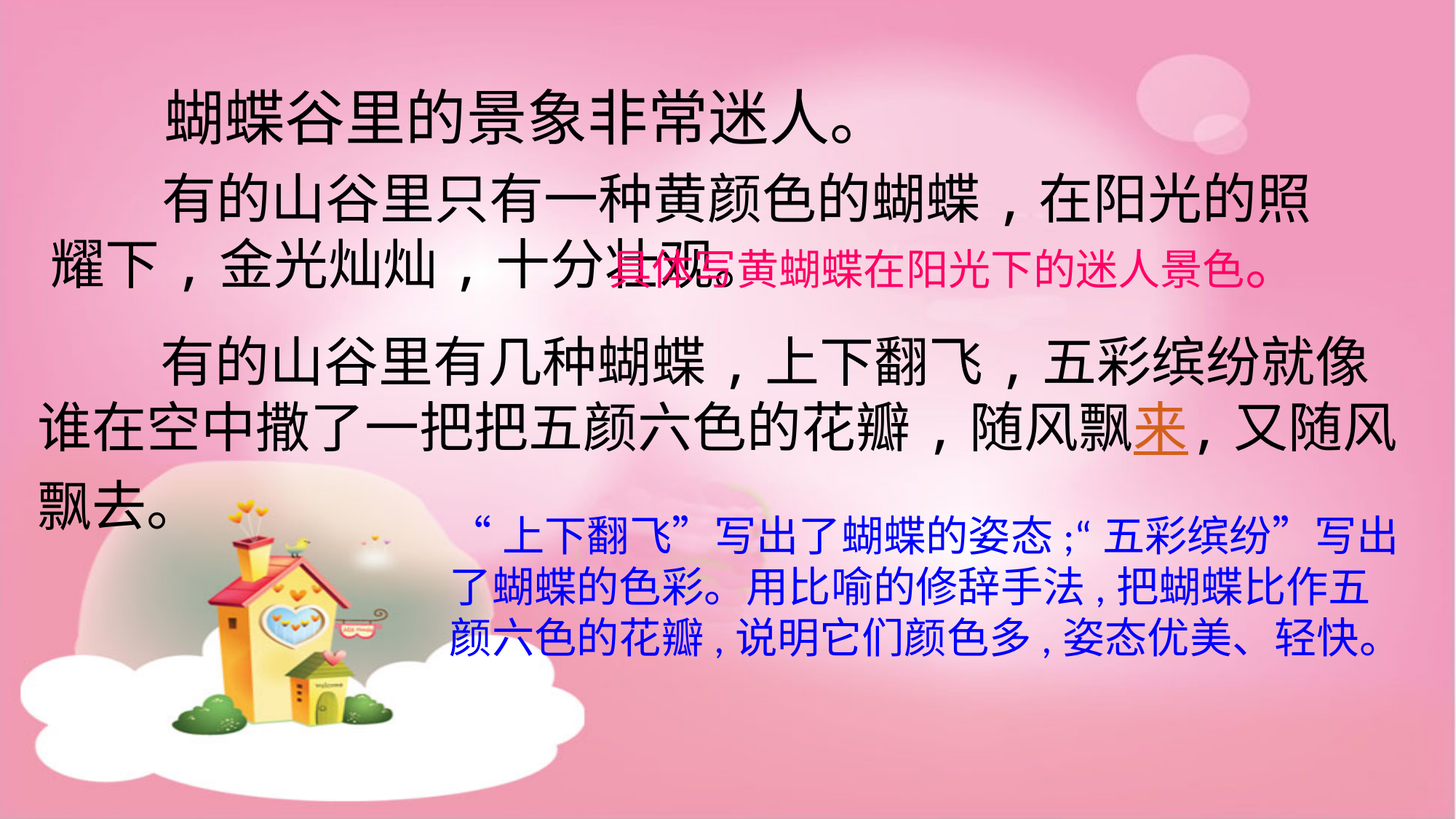

蝴蝶谷里的景象非常迷人。
        有的山谷里只有一种黄颜色的蝴蝶,在阳光的照耀下,金光灿灿,十分壮观。
具体写黄蝴蝶在阳光下的迷人景色。
         有的山谷里有几种蝴蝶,上下翻飞,五彩缤纷就像谁在空中撒了一把把五颜六色的花瓣,随风飘来,又随风飘去。
“上下翻飞”写出了蝴蝶的姿态;“五彩缤纷”写出了蝴蝶的色彩。用比喻的修辞手法,把蝴蝶比作五颜六色的花瓣,说明它们颜色多,姿态优美、轻快。